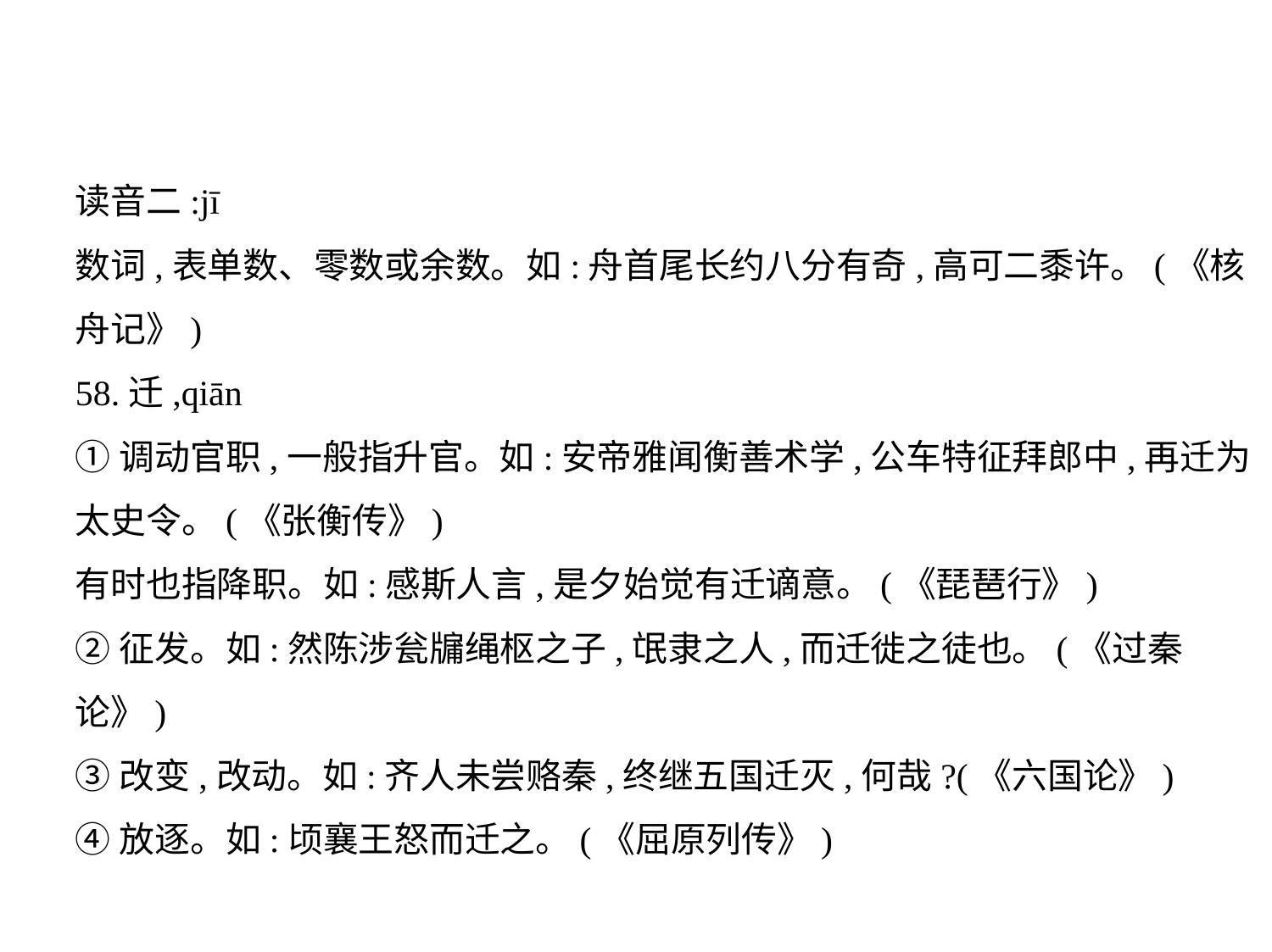

读音二:jī
数词,表单数、零数或余数。如:舟首尾长约八分有奇,高可二黍许。(《核
舟记》)
58.迁,qiān
①调动官职,一般指升官。如:安帝雅闻衡善术学,公车特征拜郎中,再迁为
太史令。(《张衡传》)
有时也指降职。如:感斯人言,是夕始觉有迁谪意。(《琵琶行》)
②征发。如:然陈涉瓮牖绳枢之子,氓隶之人,而迁徙之徒也。(《过秦论》)
③改变,改动。如:齐人未尝赂秦,终继五国迁灭,何哉?(《六国论》)
④放逐。如:顷襄王怒而迁之。(《屈原列传》)